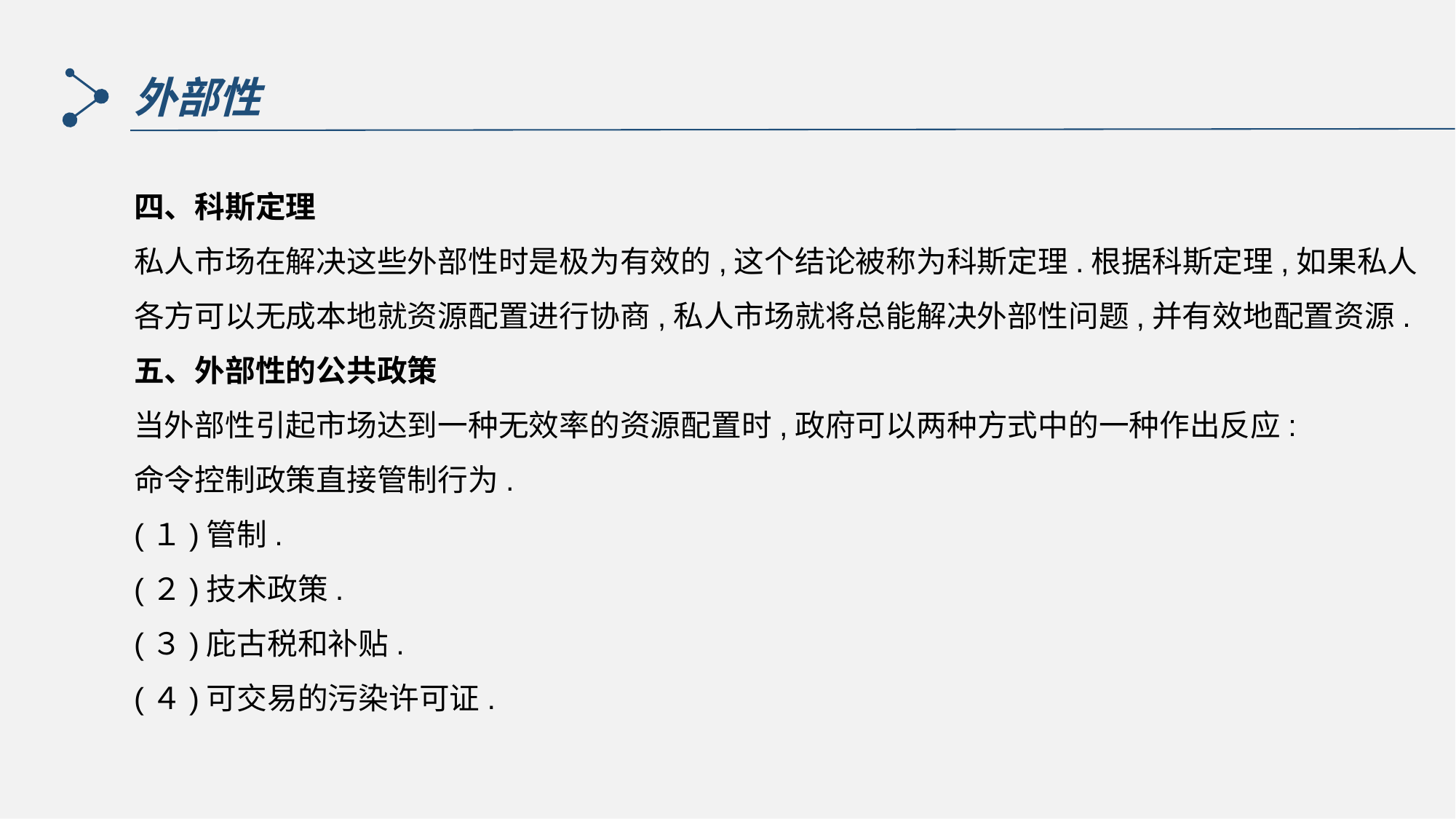

外部性
四、科斯定理
私人市场在解决这些外部性时是极为有效的,这个结论被称为科斯定理.根据科斯定理,如果私人各方可以无成本地就资源配置进行协商,私人市场就将总能解决外部性问题,并有效地配置资源.
五、外部性的公共政策
当外部性引起市场达到一种无效率的资源配置时,政府可以两种方式中的一种作出反应:
命令控制政策直接管制行为.
(１)管制.
(２)技术政策.
(３)庇古税和补贴.
(４)可交易的污染许可证.